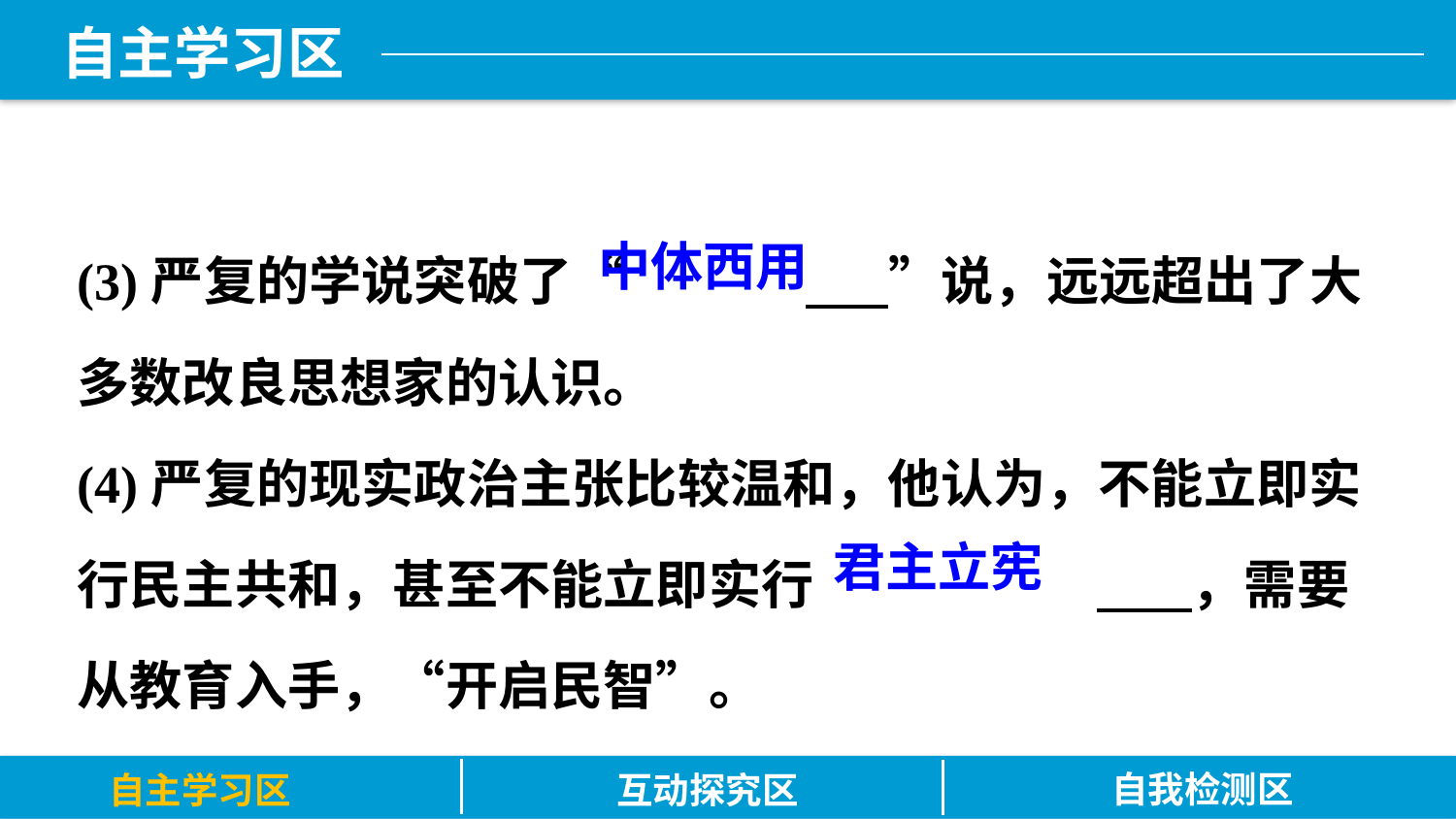

(3)严复的学说突破了“		       ”说，远远超出了大多数改良思想家的认识。
(4)严复的现实政治主张比较温和，他认为，不能立即实行民主共和，甚至不能立即实行		        ，需要从教育入手，“开启民智”。
中体西用
君主立宪
自我检测区
自主学习区
互动探究区